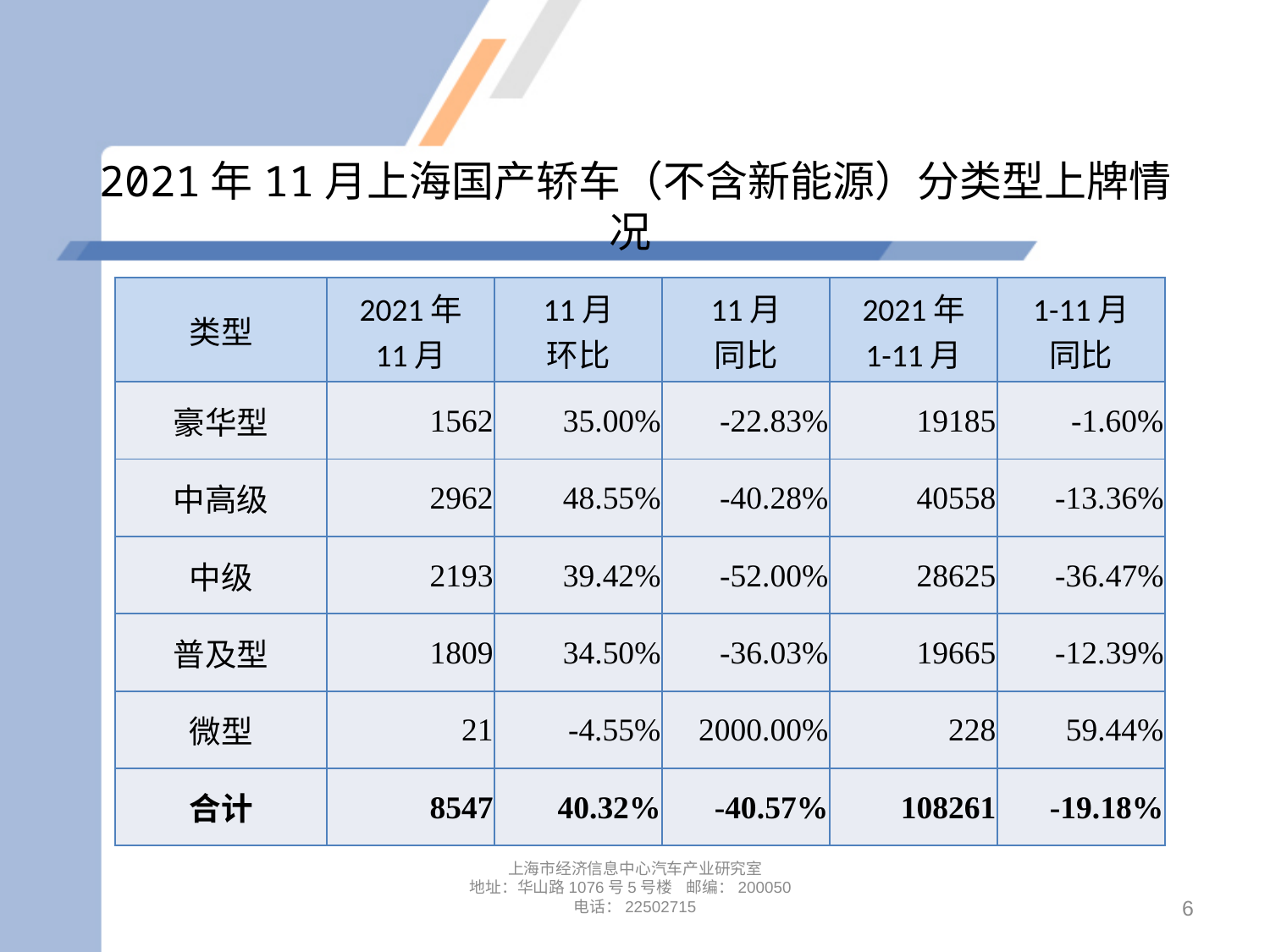

# 2021年11月上海国产轿车（不含新能源）分类型上牌情况
| 类型 | 2021年 11月 | 11月 环比 | 11月 同比 | 2021年 1-11月 | 1-11月 同比 |
| --- | --- | --- | --- | --- | --- |
| 豪华型 | 1562 | 35.00% | -22.83% | 19185 | -1.60% |
| 中高级 | 2962 | 48.55% | -40.28% | 40558 | -13.36% |
| 中级 | 2193 | 39.42% | -52.00% | 28625 | -36.47% |
| 普及型 | 1809 | 34.50% | -36.03% | 19665 | -12.39% |
| 微型 | 21 | -4.55% | 2000.00% | 228 | 59.44% |
| 合计 | 8547 | 40.32% | -40.57% | 108261 | -19.18% |
上海市经济信息中心汽车产业研究室
地址：华山路1076号5号楼    邮编：200050
电话：22502715

6